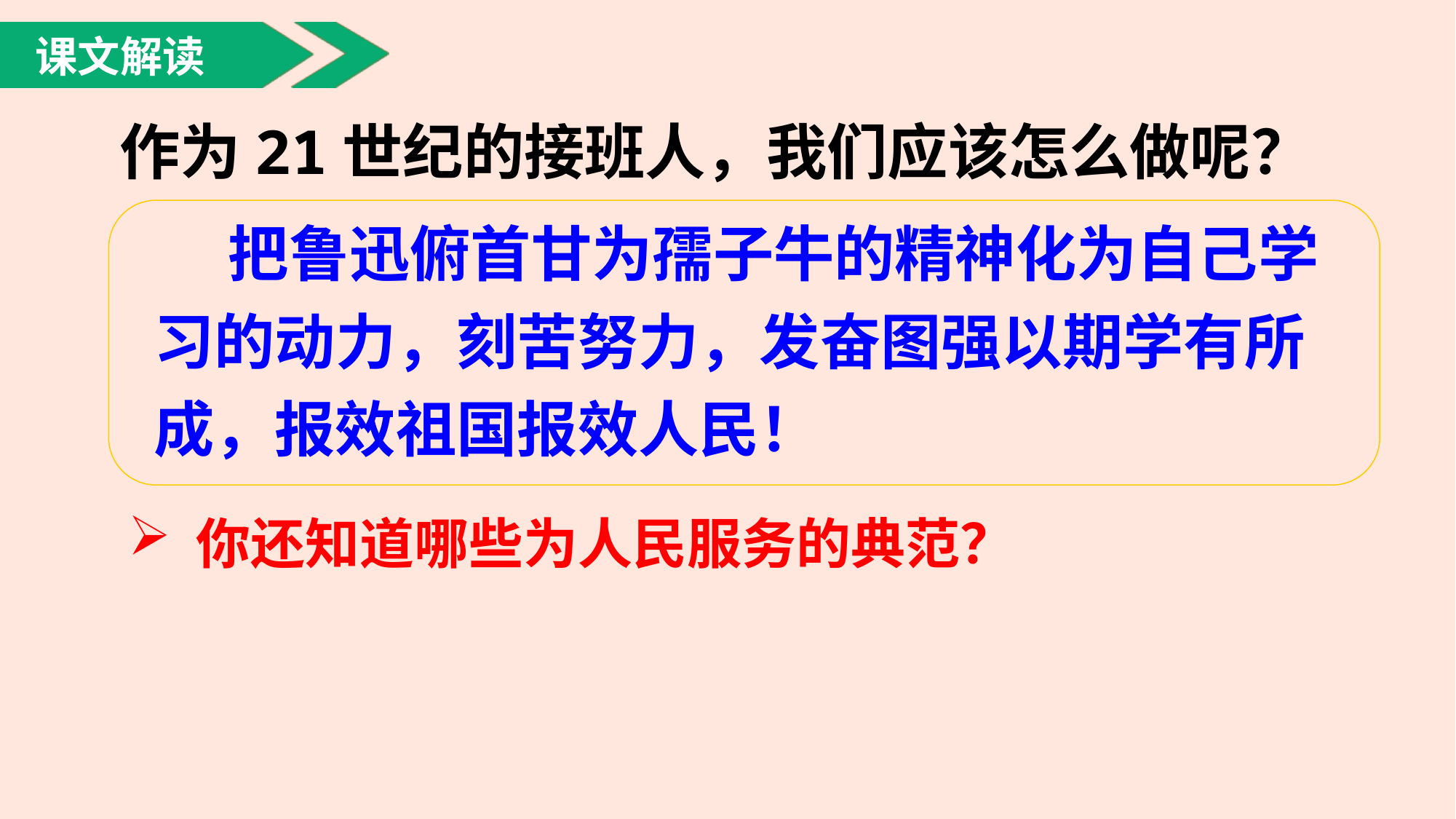

课文解读
作为21世纪的接班人，我们应该怎么做呢？
    把鲁迅俯首甘为孺子牛的精神化为自己学习的动力，刻苦努力，发奋图强以期学有所成，报效祖国报效人民！

你还知道哪些为人民服务的典范？